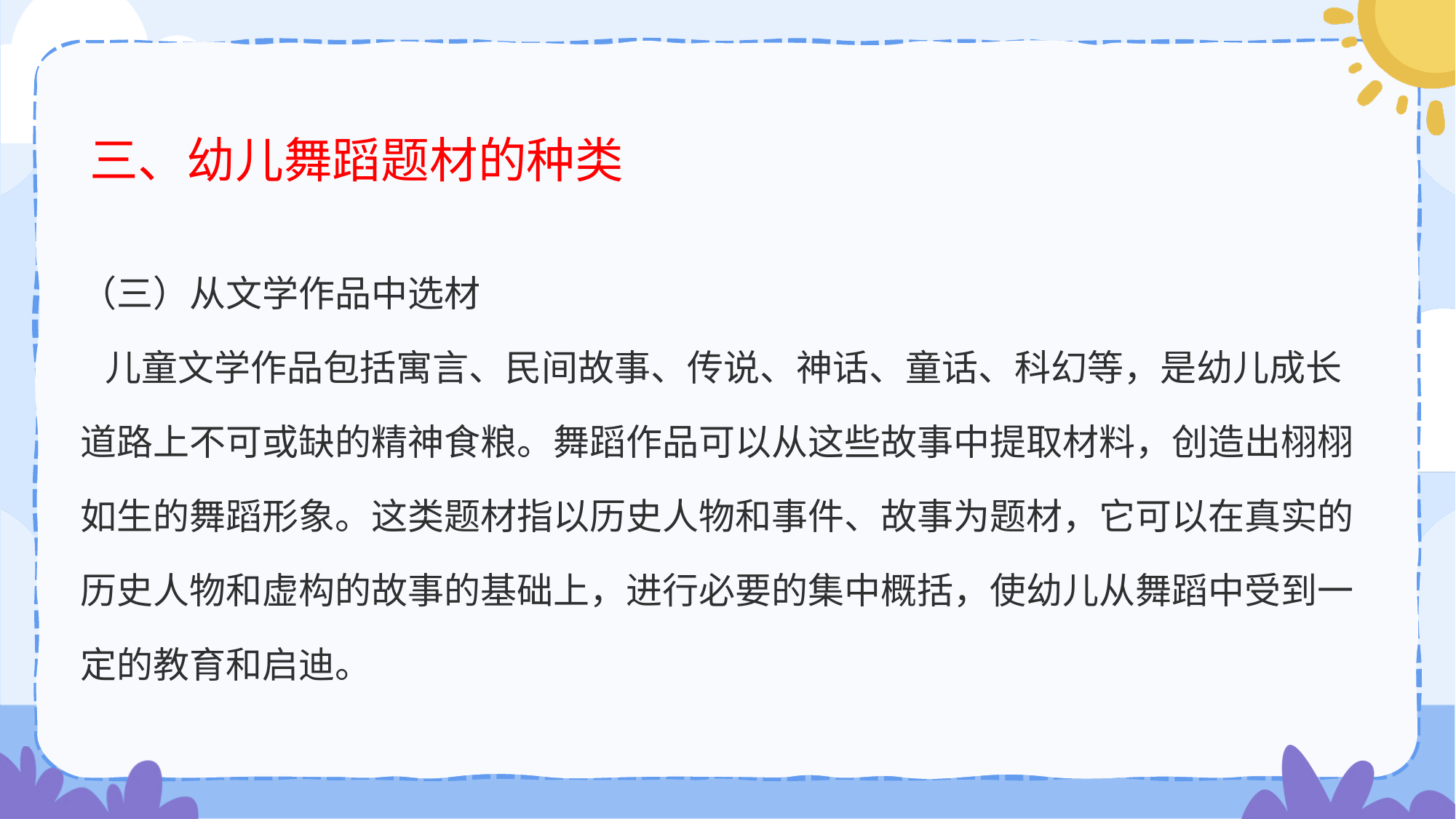

# 三、幼儿舞蹈题材的种类
（三）从文学作品中选材
   儿童文学作品包括寓言、民间故事、传说、神话、童话、科幻等，是幼儿成长道路上不可或缺的精神食粮。舞蹈作品可以从这些故事中提取材料，创造出栩栩如生的舞蹈形象。这类题材指以历史人物和事件、故事为题材，它可以在真实的历史人物和虚构的故事的基础上，进行必要的集中概括，使幼儿从舞蹈中受到一定的教育和启迪。